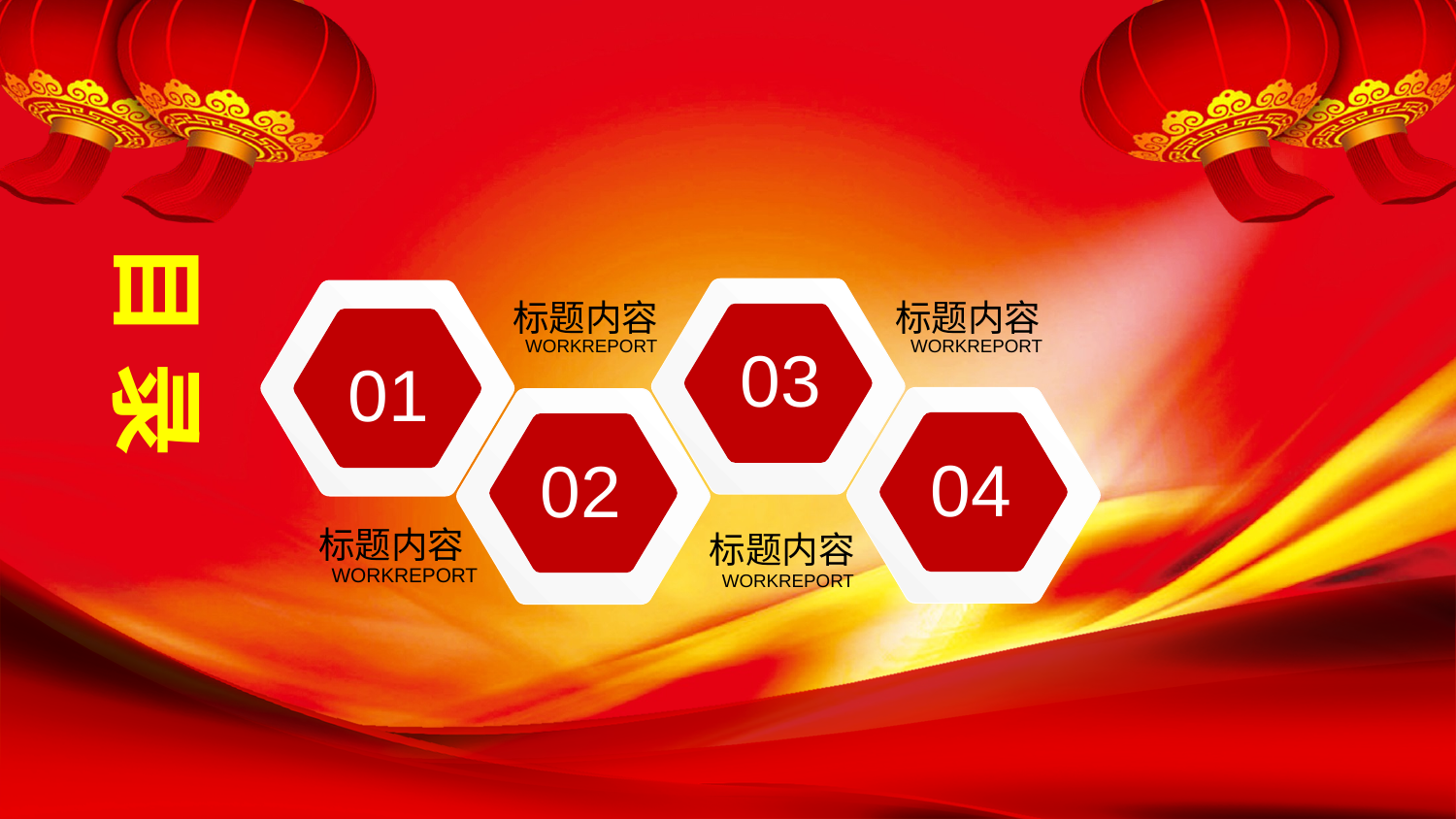

目 录

03

01
标题内容
WORKREPORT
标题内容
WORKREPORT

04

02
标题内容
WORKREPORT
标题内容
WORKREPORT